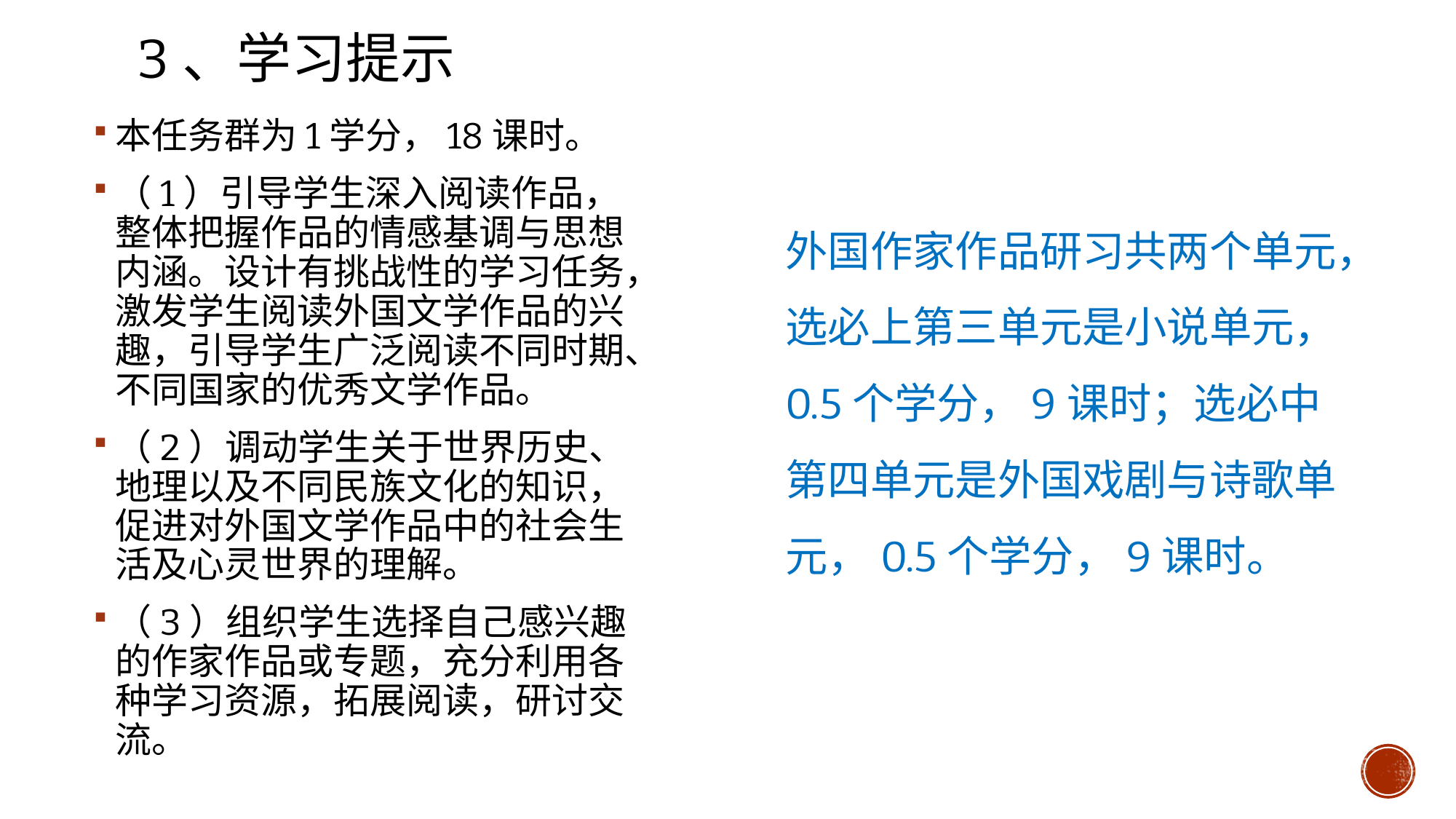

# 3、学习提示
本任务群为1学分，18课时。
（1）引导学生深入阅读作品，整体把握作品的情感基调与思想内涵。设计有挑战性的学习任务，激发学生阅读外国文学作品的兴趣，引导学生广泛阅读不同时期、不同国家的优秀文学作品。
（2）调动学生关于世界历史、地理以及不同民族文化的知识，促进对外国文学作品中的社会生活及心灵世界的理解。
（3）组织学生选择自己感兴趣的作家作品或专题，充分利用各种学习资源，拓展阅读，研讨交流。
外国作家作品研习共两个单元，选必上第三单元是小说单元，0.5个学分，9课时；选必中第四单元是外国戏剧与诗歌单元，0.5个学分，9课时。